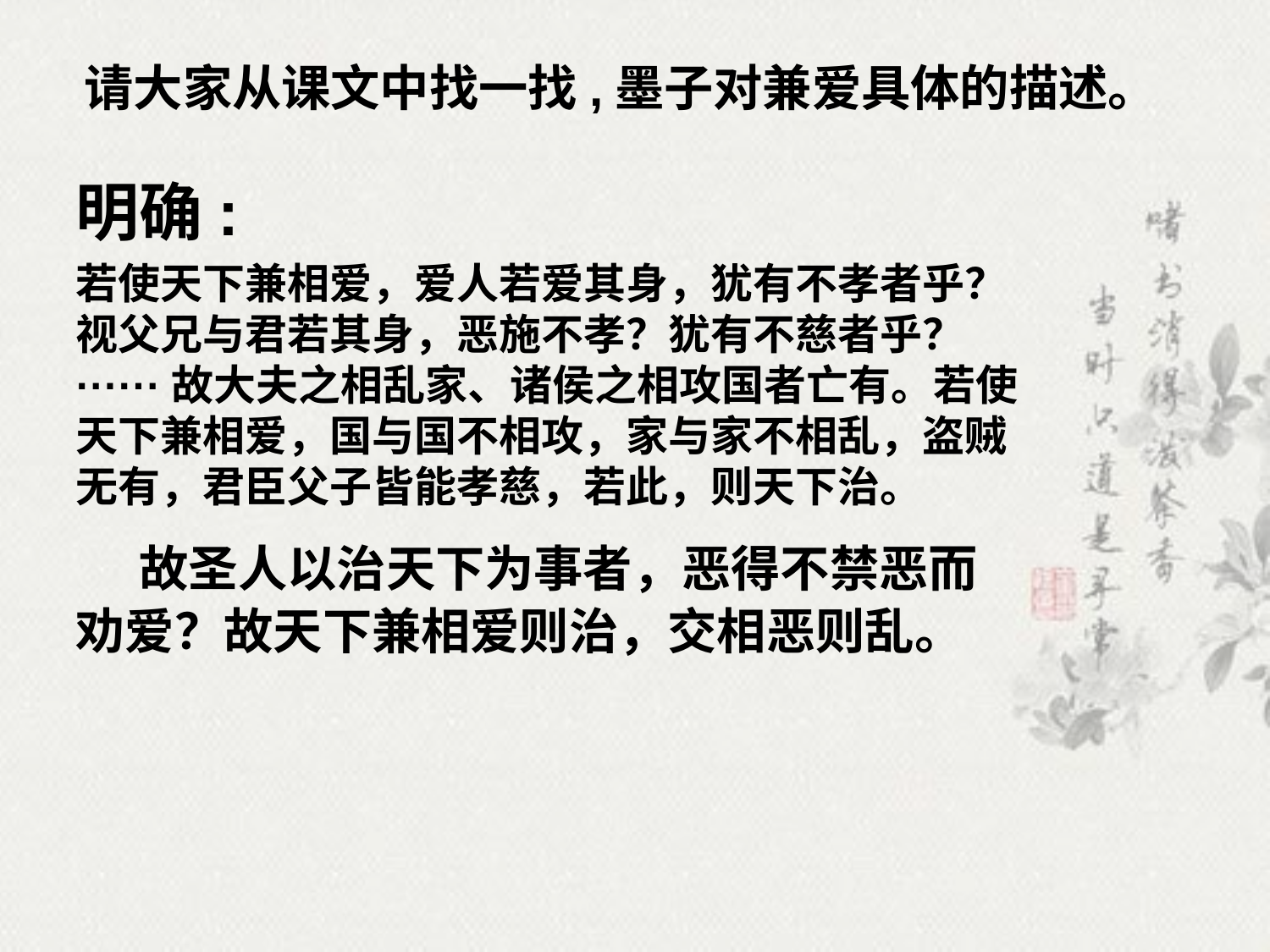

# 请大家从课文中找一找,墨子对兼爱具体的描述。
明确:
若使天下兼相爱，爱人若爱其身，犹有不孝者乎？视父兄与君若其身，恶施不孝？犹有不慈者乎？······故大夫之相乱家、诸侯之相攻国者亡有。若使天下兼相爱，国与国不相攻，家与家不相乱，盗贼无有，君臣父子皆能孝慈，若此，则天下治。
　故圣人以治天下为事者，恶得不禁恶而劝爱？故天下兼相爱则治，交相恶则乱。